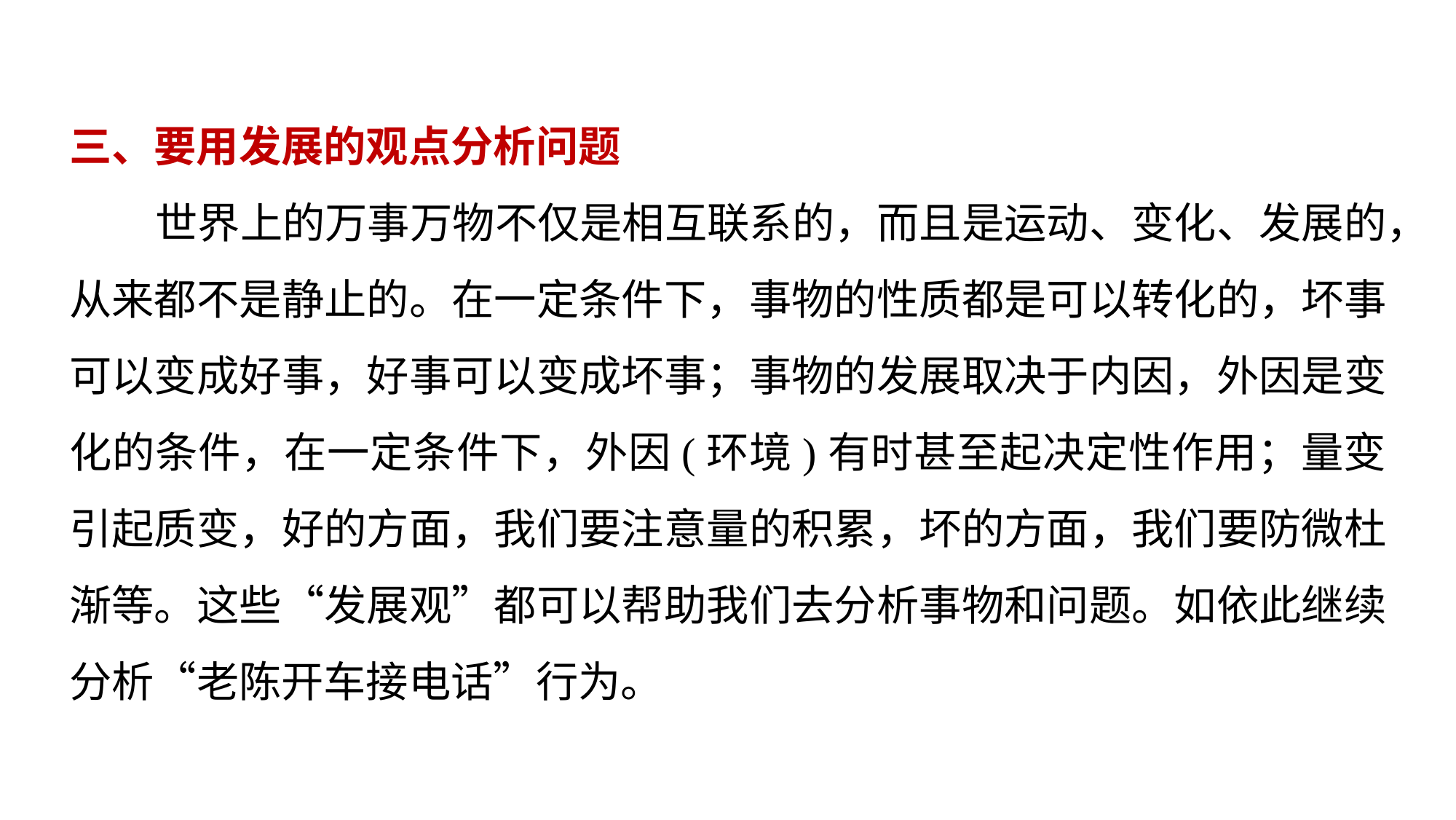

三、要用发展的观点分析问题
世界上的万事万物不仅是相互联系的，而且是运动、变化、发展的，从来都不是静止的。在一定条件下，事物的性质都是可以转化的，坏事可以变成好事，好事可以变成坏事；事物的发展取决于内因，外因是变化的条件，在一定条件下，外因(环境)有时甚至起决定性作用；量变引起质变，好的方面，我们要注意量的积累，坏的方面，我们要防微杜渐等。这些“发展观”都可以帮助我们去分析事物和问题。如依此继续分析“老陈开车接电话”行为。